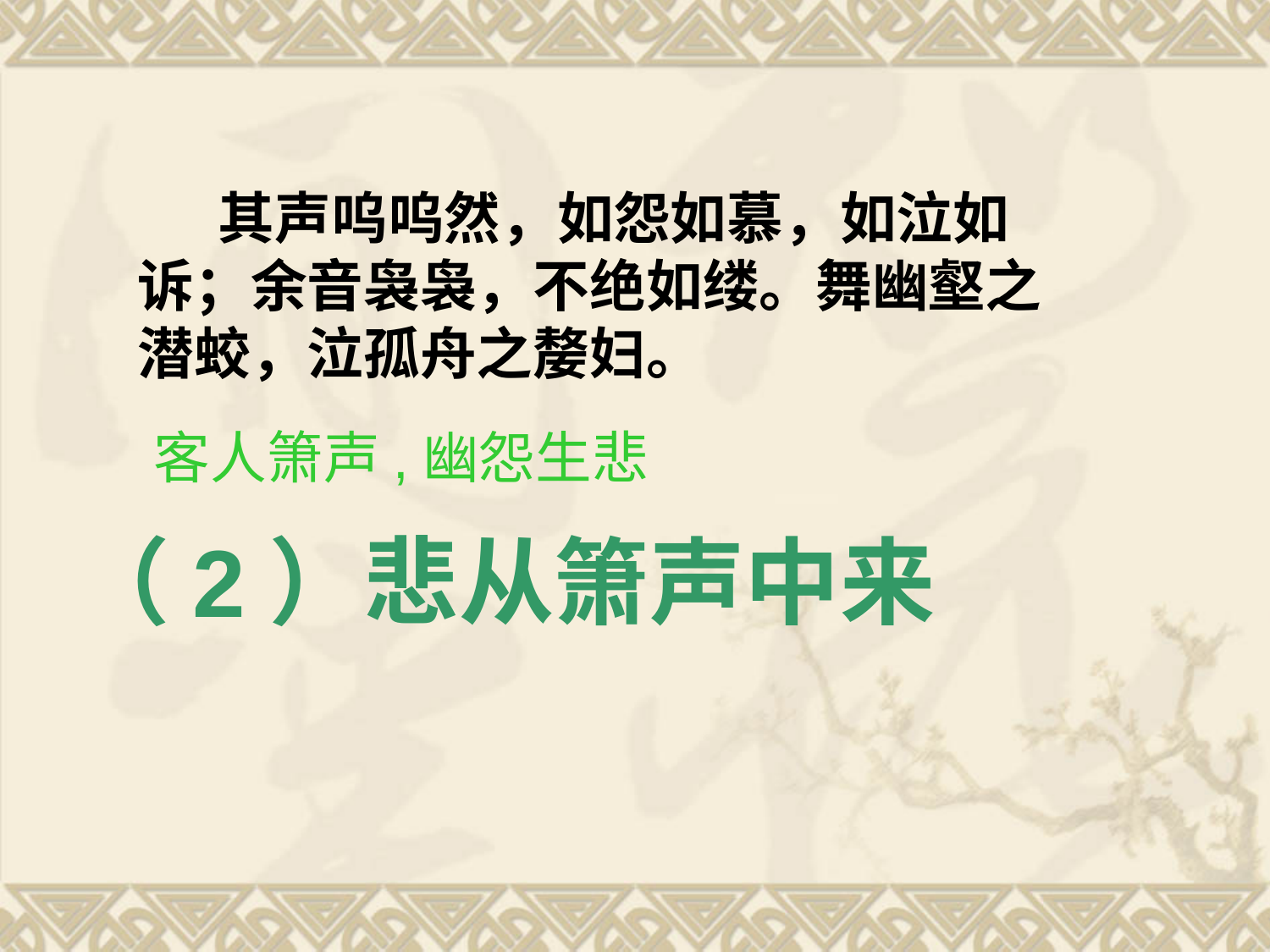

其声呜呜然，如怨如慕，如泣如诉；余音袅袅，不绝如缕。舞幽壑之潜蛟，泣孤舟之嫠妇。
客人箫声,幽怨生悲

（2）悲从箫声中来